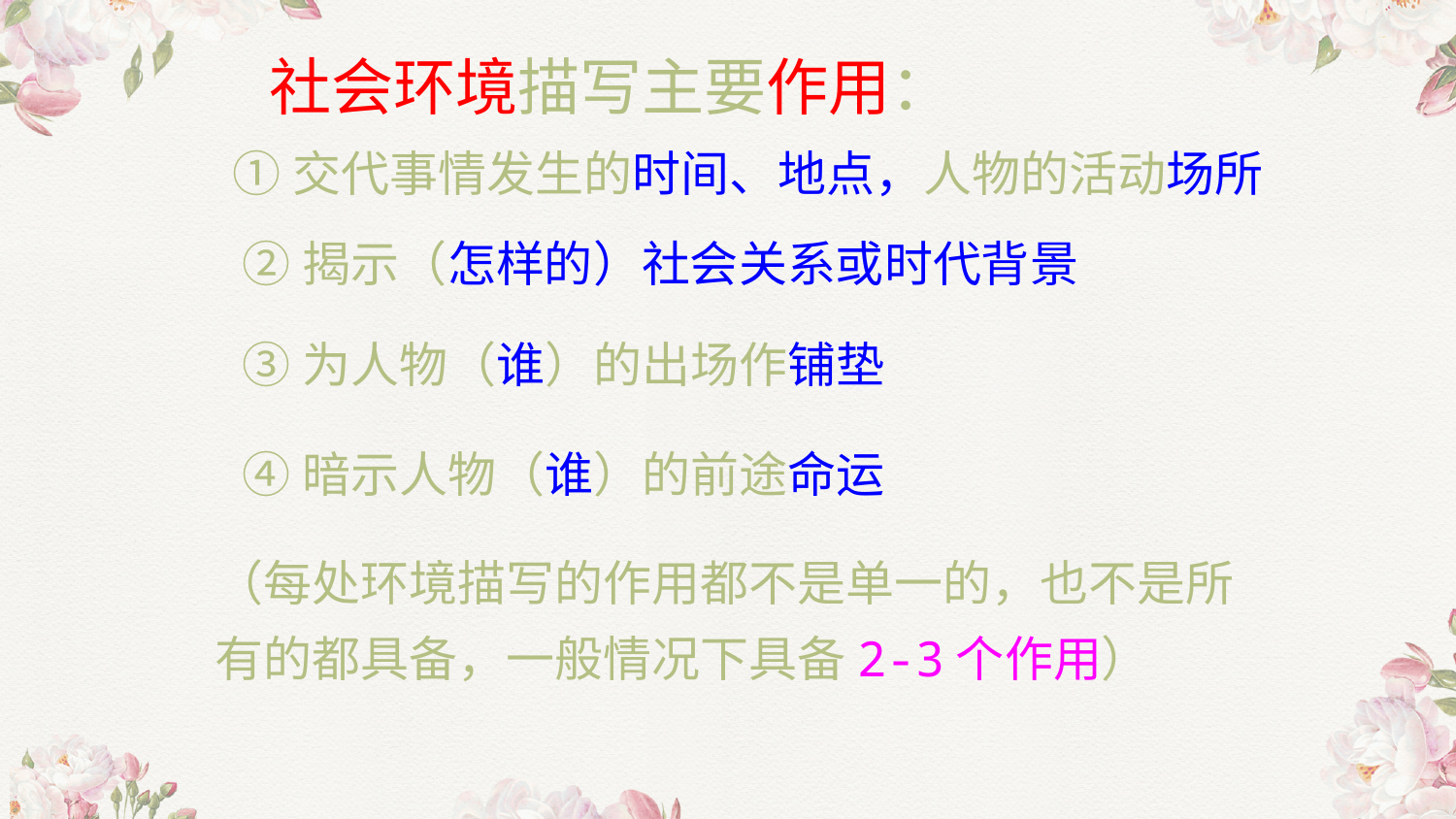

社会环境描写主要作用：

①交代事情发生的时间、地点，人物的活动场所
②揭示（怎样的）社会关系或时代背景
③为人物（谁）的出场作铺垫
④暗示人物（谁）的前途命运
（每处环境描写的作用都不是单一的，也不是所有的都具备，一般情况下具备2-3个作用）